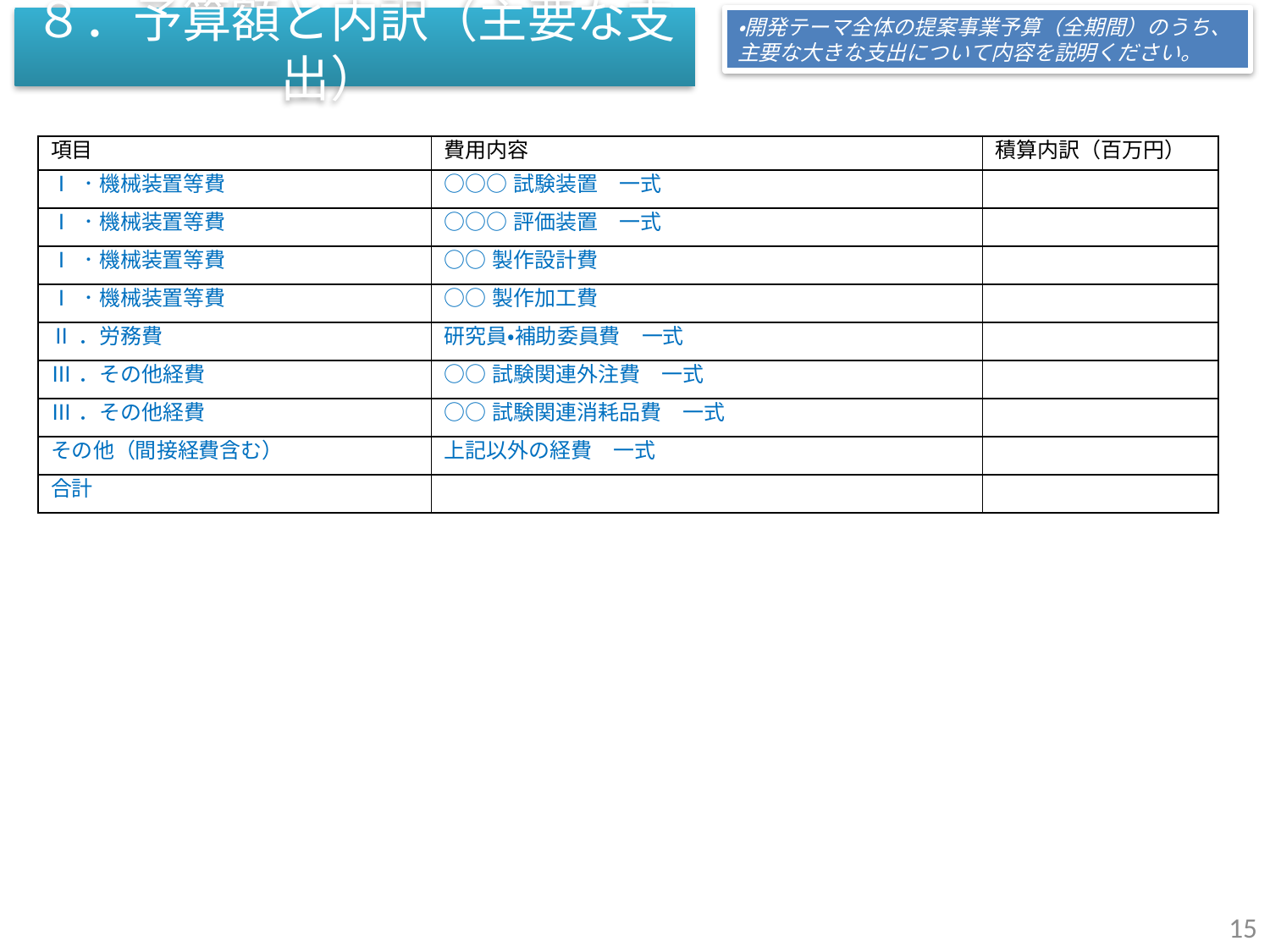

・開発テーマ全体の提案事業予算（全期間）のうち、主要な大きな支出について内容を説明ください。
８．予算額と内訳（主要な支出）
| 項目 | 費用内容 | 積算内訳（百万円） |
| --- | --- | --- |
| Ⅰ．機械装置等費 | ○○○試験装置　一式 |  |
| Ⅰ．機械装置等費 | ○○○評価装置　一式 |  |
| Ⅰ．機械装置等費 | ○○製作設計費 |  |
| Ⅰ．機械装置等費 | ○○製作加工費 |  |
| Ⅱ．労務費 | 研究員・補助委員費　一式 |  |
| Ⅲ．その他経費 | ○○試験関連外注費　一式 |  |
| Ⅲ．その他経費 | ○○試験関連消耗品費　一式 |  |
| その他（間接経費含む） | 上記以外の経費　一式 |  |
| 合計 |  |  |
15